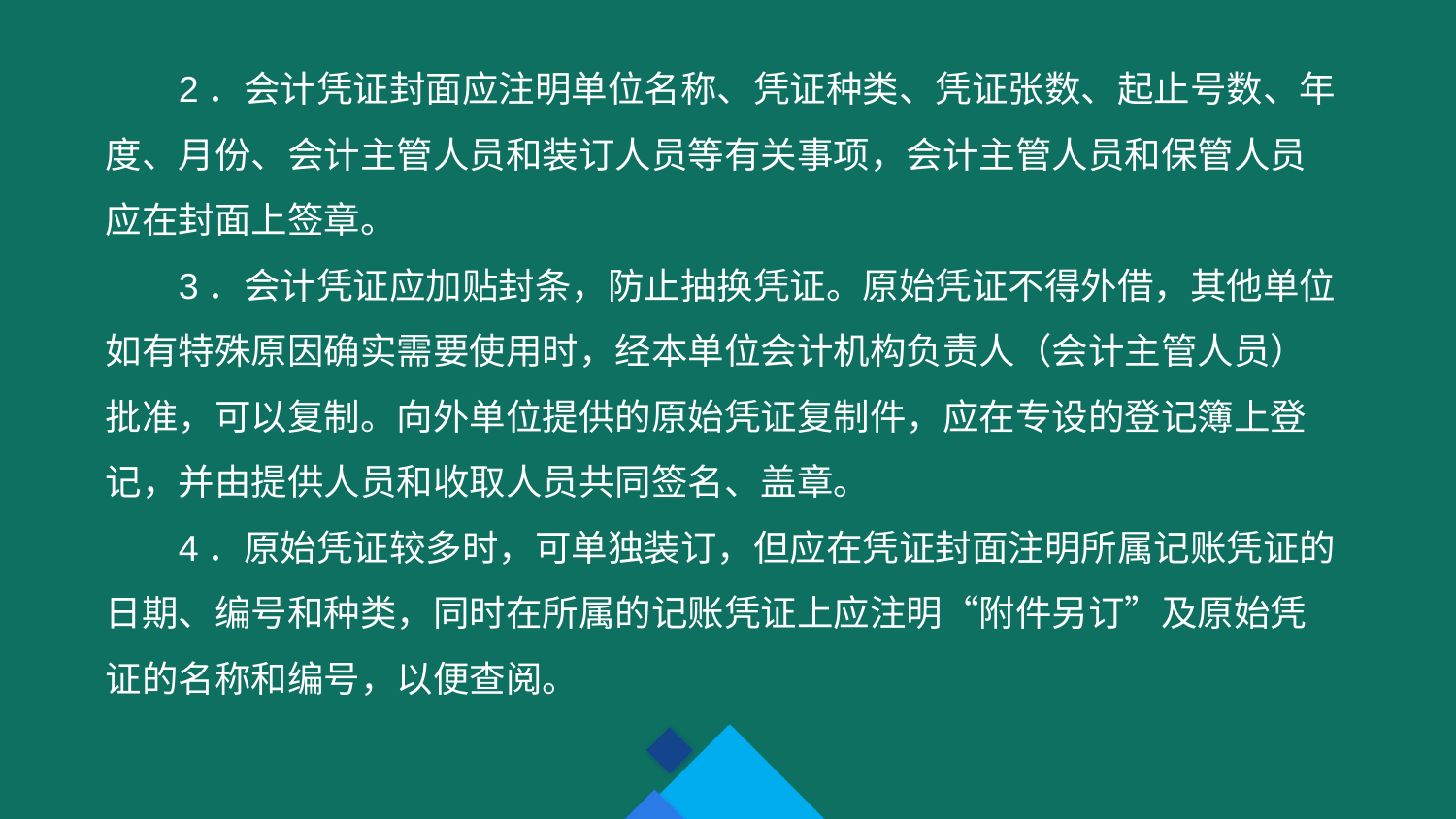

2．会计凭证封面应注明单位名称、凭证种类、凭证张数、起止号数、年度、月份、会计主管人员和装订人员等有关事项，会计主管人员和保管人员应在封面上签章。
3．会计凭证应加贴封条，防止抽换凭证。原始凭证不得外借，其他单位如有特殊原因确实需要使用时，经本单位会计机构负责人（会计主管人员）批准，可以复制。向外单位提供的原始凭证复制件，应在专设的登记簿上登记，并由提供人员和收取人员共同签名、盖章。
4．原始凭证较多时，可单独装订，但应在凭证封面注明所属记账凭证的日期、编号和种类，同时在所属的记账凭证上应注明“附件另订”及原始凭证的名称和编号，以便查阅。